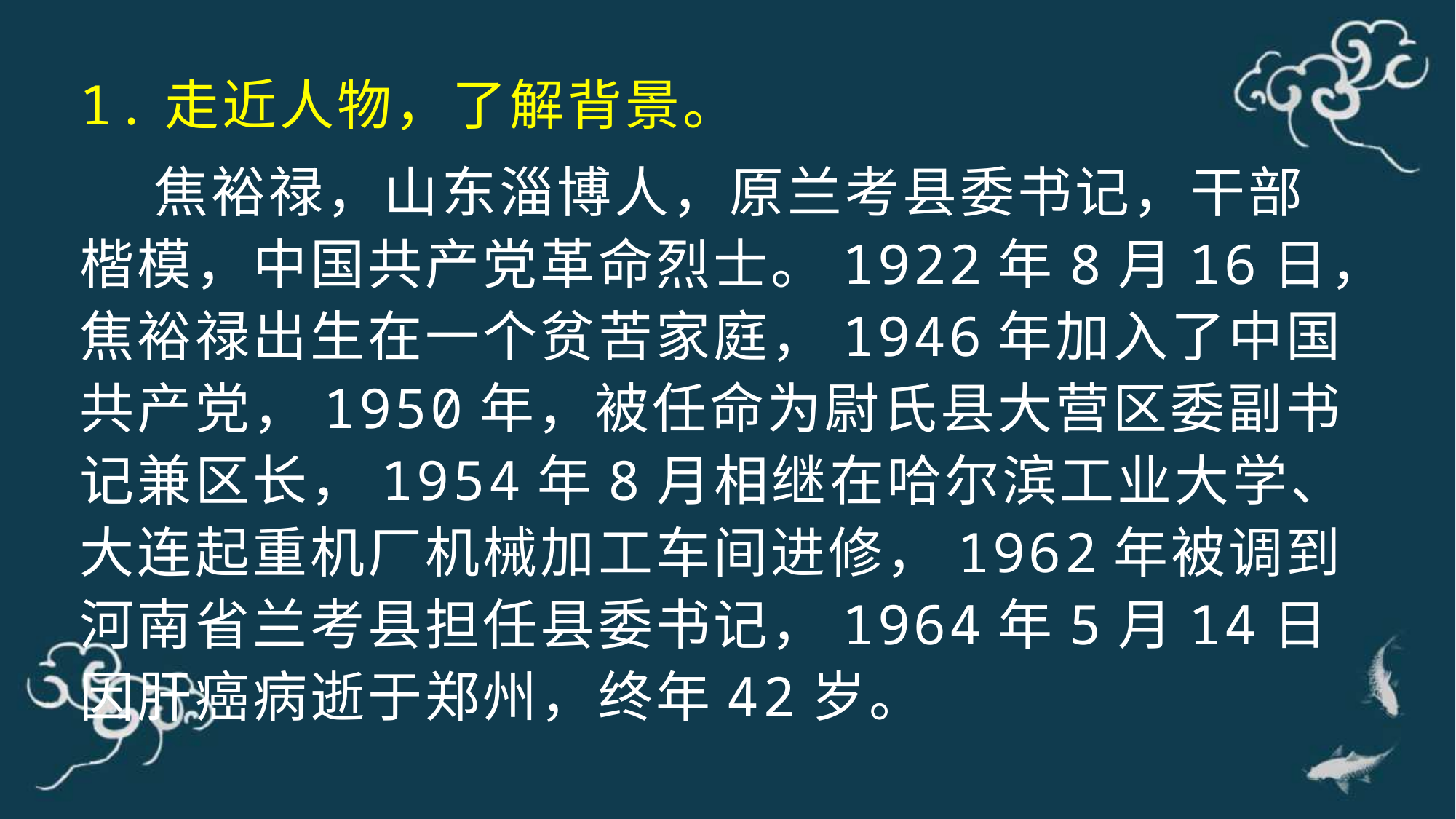

1.走近人物，了解背景。
    焦裕禄，山东淄博人，原兰考县委书记，干部楷模，中国共产党革命烈士。1922年8月16日，焦裕禄出生在一个贫苦家庭，1946年加入了中国共产党，1950年，被任命为尉氏县大营区委副书记兼区长，1954年8月相继在哈尔滨工业大学、大连起重机厂机械加工车间进修，1962年被调到河南省兰考县担任县委书记，1964年5月14日因肝癌病逝于郑州，终年42岁。